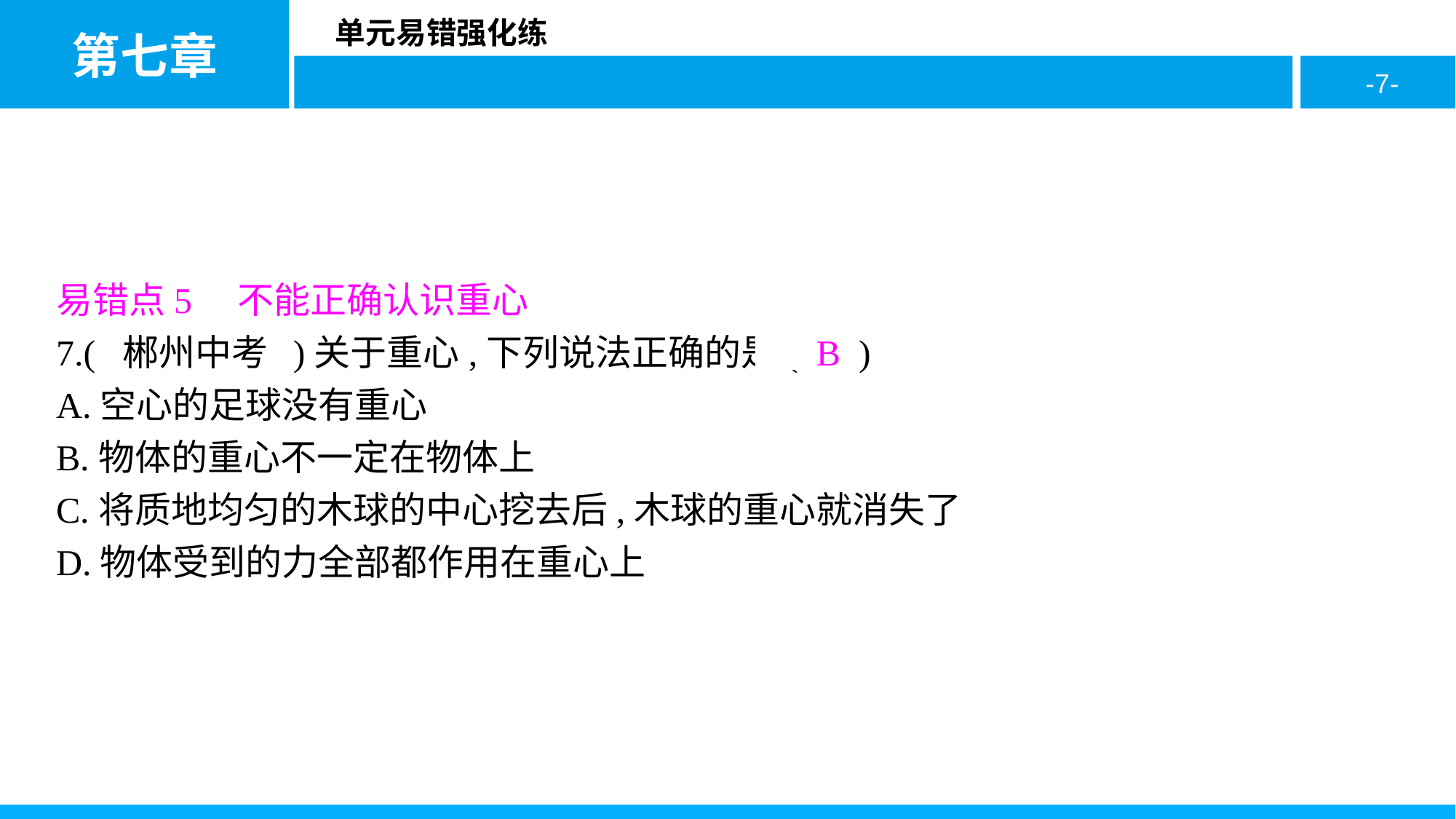

易错点5　不能正确认识重心
7.(  郴州中考  )关于重心,下列说法正确的是(  B  )
A.空心的足球没有重心
B.物体的重心不一定在物体上
C.将质地均匀的木球的中心挖去后,木球的重心就消失了
D.物体受到的力全部都作用在重心上